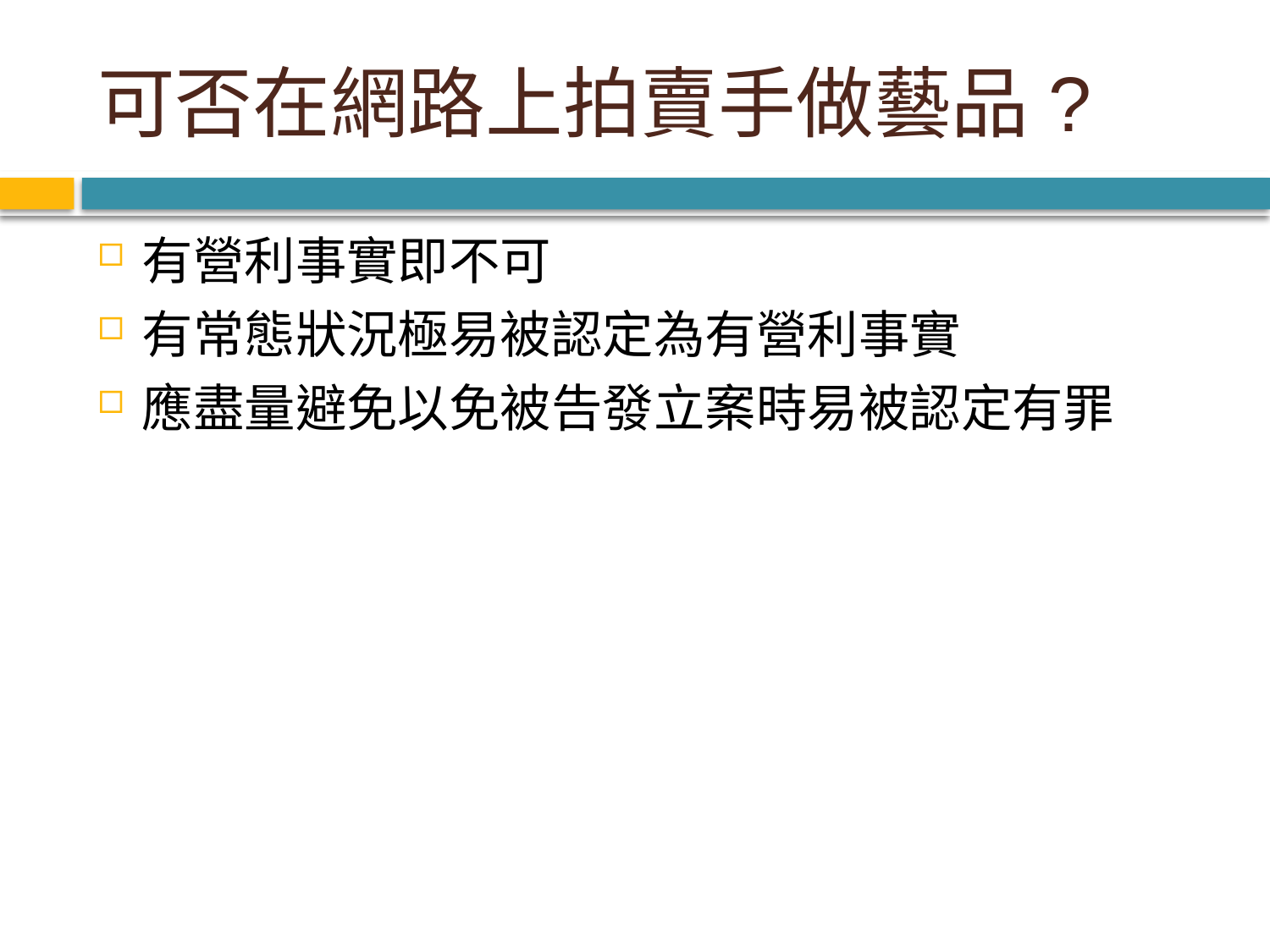

# 可否在網路上拍賣手做藝品?
有營利事實即不可
有常態狀況極易被認定為有營利事實
應盡量避免以免被告發立案時易被認定有罪